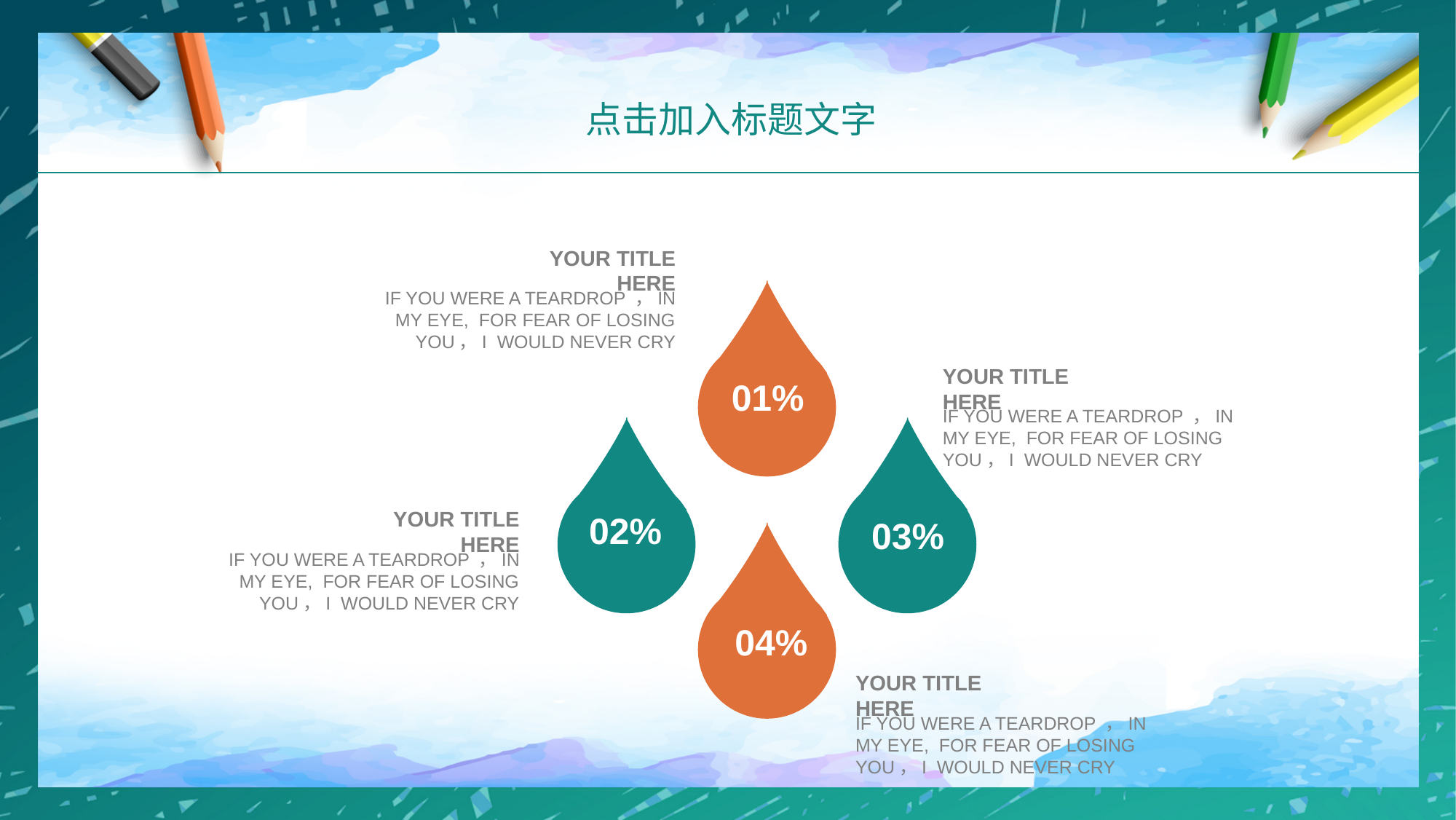

点击加入标题文字
YOUR TITLE HERE
IF YOU WERE A TEARDROP ，IN MY EYE,  FOR FEAR OF LOSING YOU，I  WOULD NEVER CRY

YOUR TITLE HERE
IF YOU WERE A TEARDROP ，IN MY EYE,  FOR FEAR OF LOSING YOU，I  WOULD NEVER CRY
01%

YOUR TITLE HERE
IF YOU WERE A TEARDROP ，IN MY EYE,  FOR FEAR OF LOSING YOU，I  WOULD NEVER CRY
02%
03%

04%
YOUR TITLE HERE
IF YOU WERE A TEARDROP ，IN MY EYE,  FOR FEAR OF LOSING YOU，I  WOULD NEVER CRY